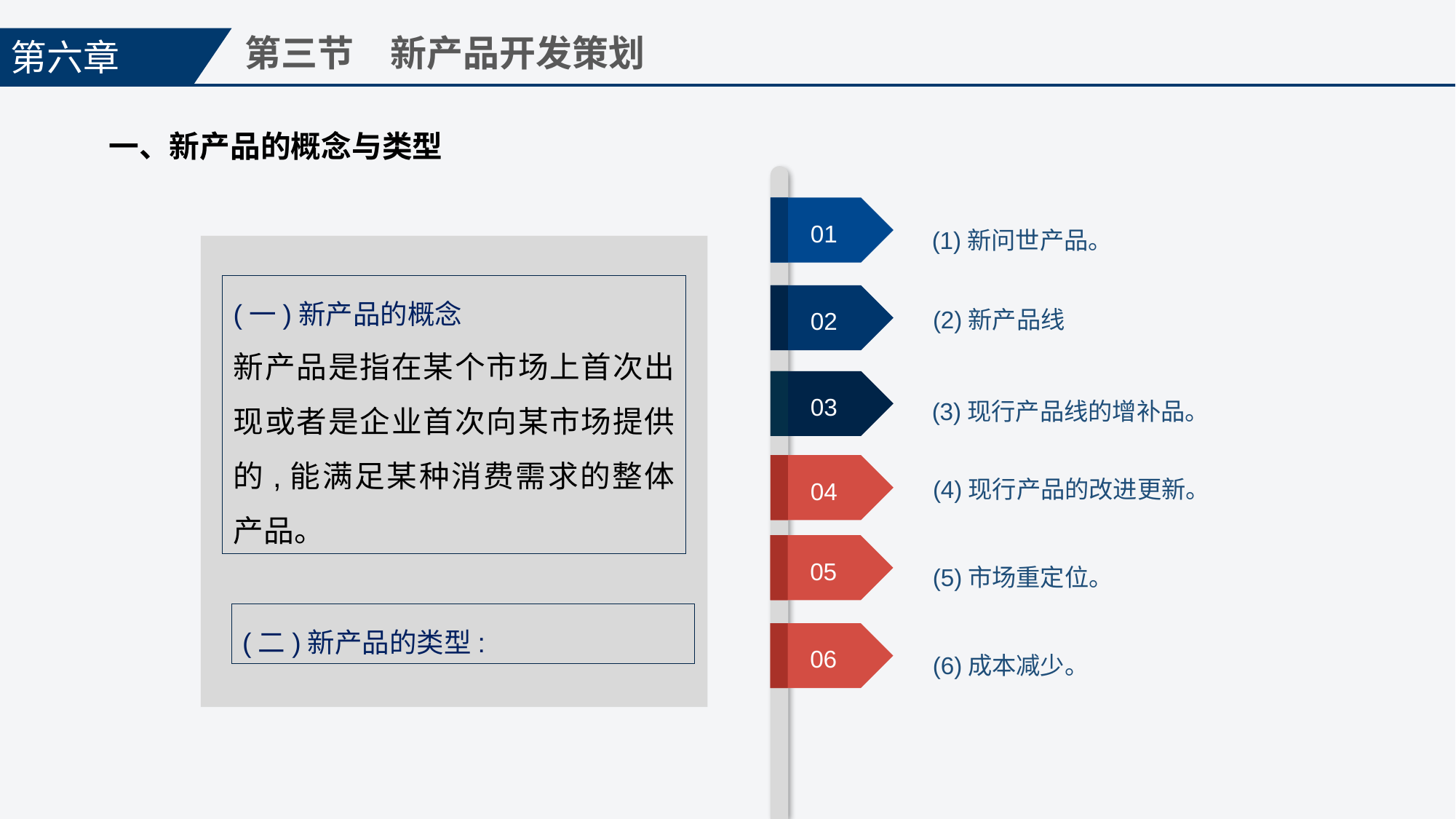

第六章
第三节　新产品开发策划
一、新产品的概念与类型

01
(1)新问世产品。

(一)新产品的概念
新产品是指在某个市场上首次出现或者是企业首次向某市场提供的,能满足某种消费需求的整体产品。
02

(2)新产品线
03

(3)现行产品线的增补品。

04
(4)现行产品的改进更新。

05
(5)市场重定位。
(二)新产品的类型:

06
(6)成本减少。